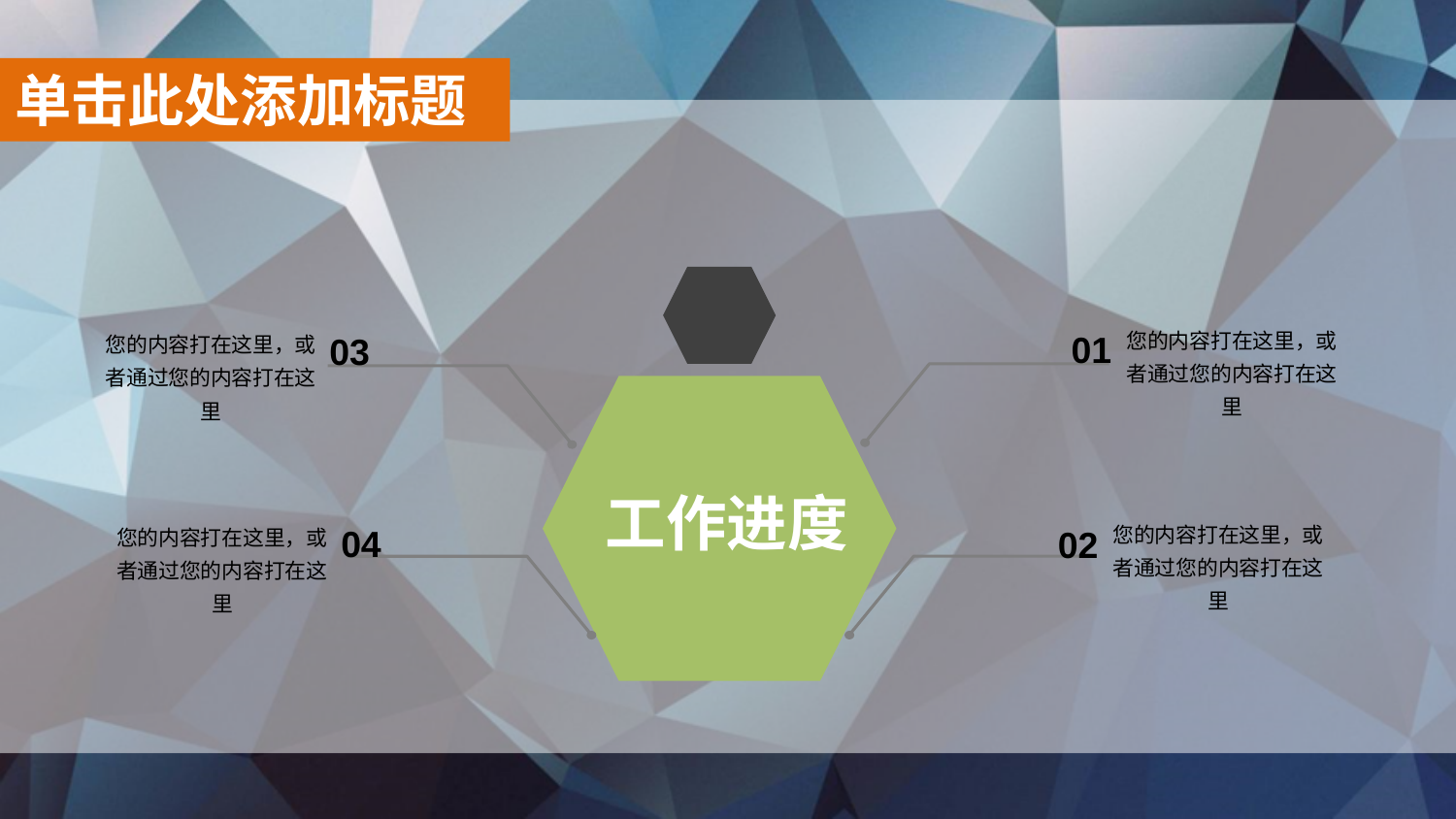

单击此处添加标题

01
03
您的内容打在这里，或者通过您的内容打在这里
您的内容打在这里，或者通过您的内容打在这里

工作进度
04
02
您的内容打在这里，或者通过您的内容打在这里
您的内容打在这里，或者通过您的内容打在这里